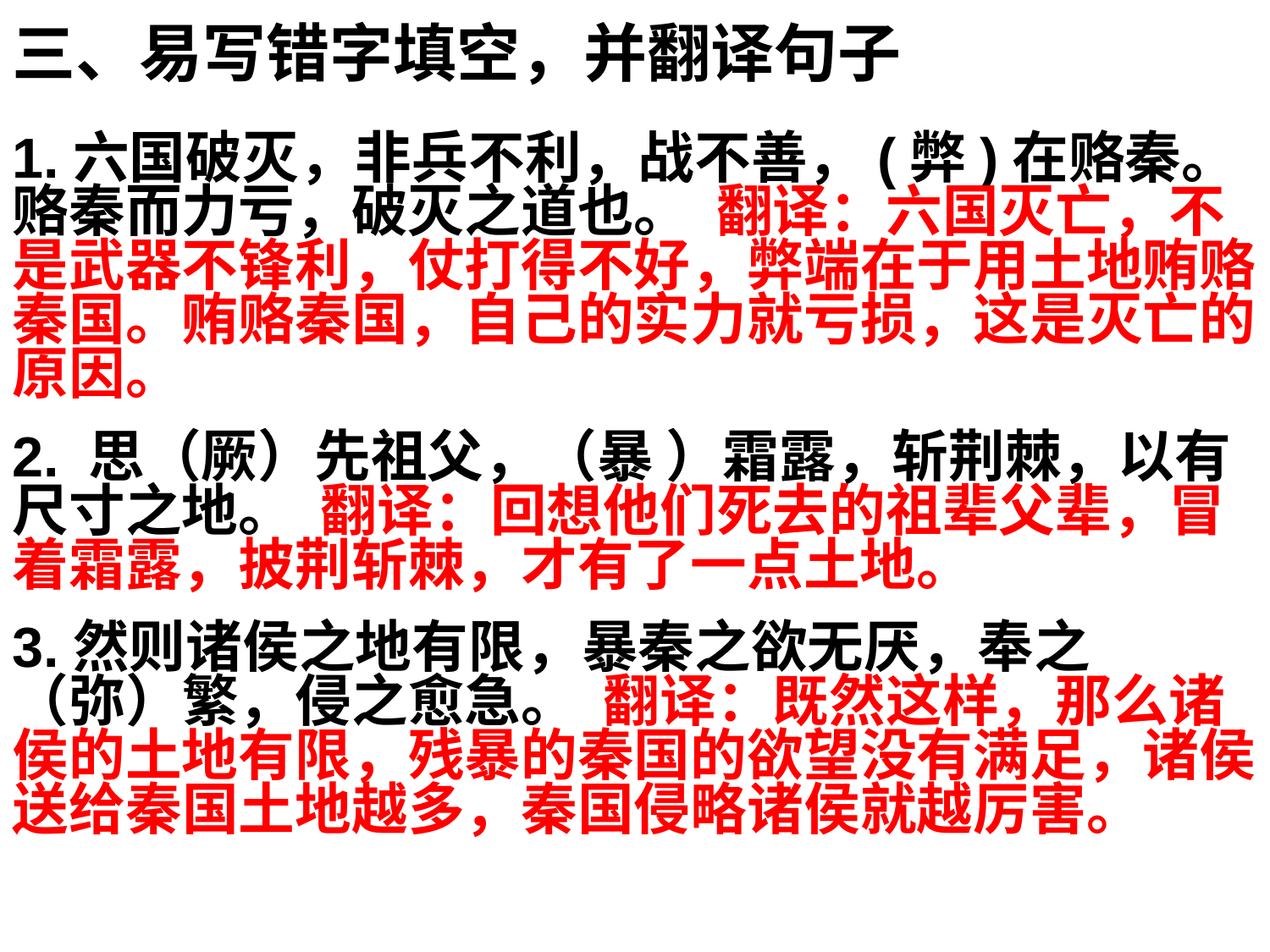

三、易写错字填空，并翻译句子
1.六国破灭，非兵不利，战不善，(弊)在赂秦。赂秦而力亏，破灭之道也。  翻译：六国灭亡，不是武器不锋利，仗打得不好，弊端在于用土地贿赂秦国。贿赂秦国，自己的实力就亏损，这是灭亡的原因。
2. 思（厥）先祖父，（暴 ）霜露，斩荆棘，以有尺寸之地。  翻译：回想他们死去的祖辈父辈，冒着霜露，披荆斩棘，才有了一点土地。
3.然则诸侯之地有限，暴秦之欲无厌，奉之（弥）繁，侵之愈急。  翻译：既然这样，那么诸侯的土地有限，残暴的秦国的欲望没有满足，诸侯送给秦国土地越多，秦国侵略诸侯就越厉害。